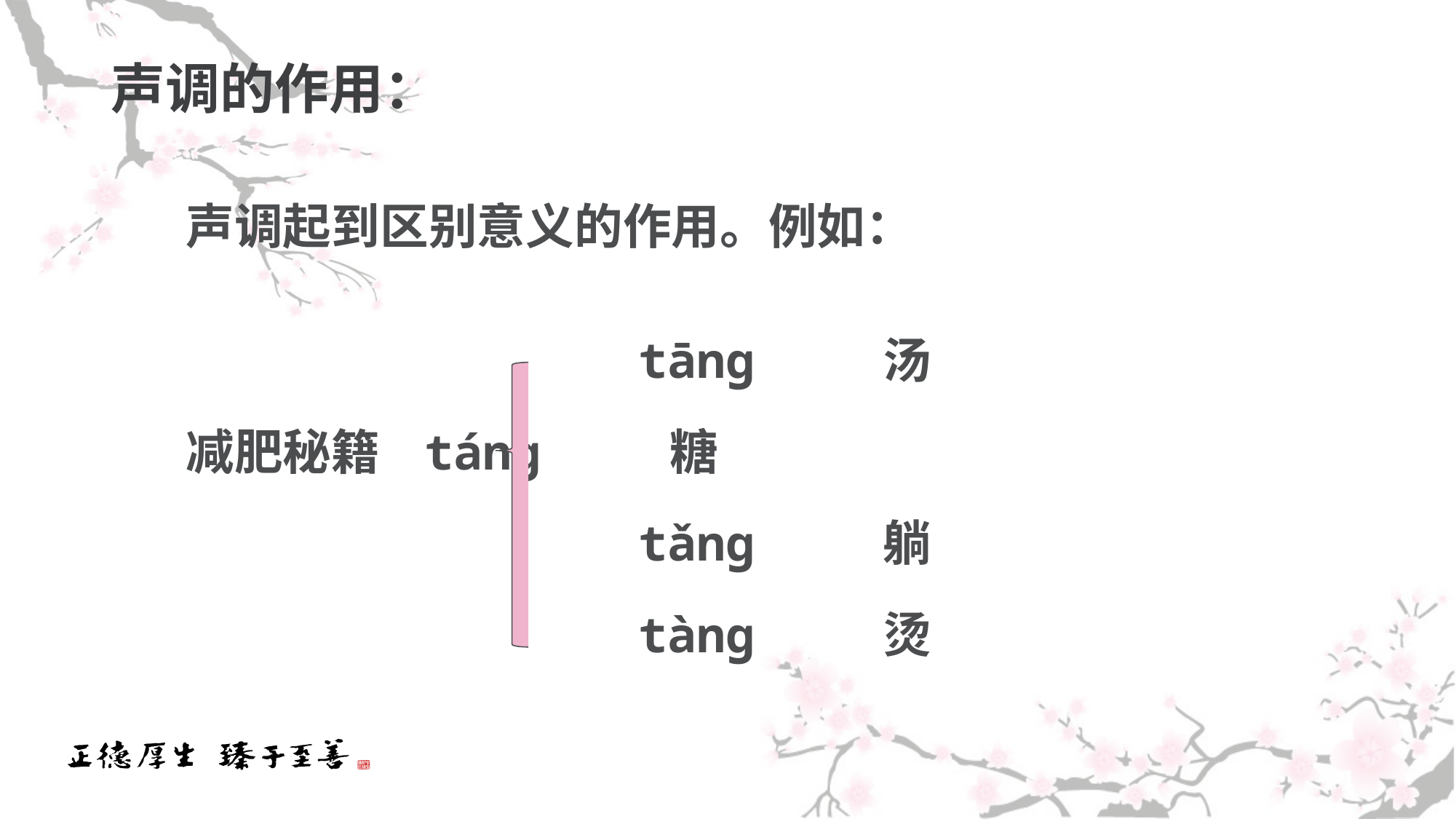

# 声调的作用：
        声调起到区别意义的作用。例如：

                   tānɡ    汤
        减肥秘籍   tánɡ    糖
                   tǎnɡ    躺
                   tànɡ    烫